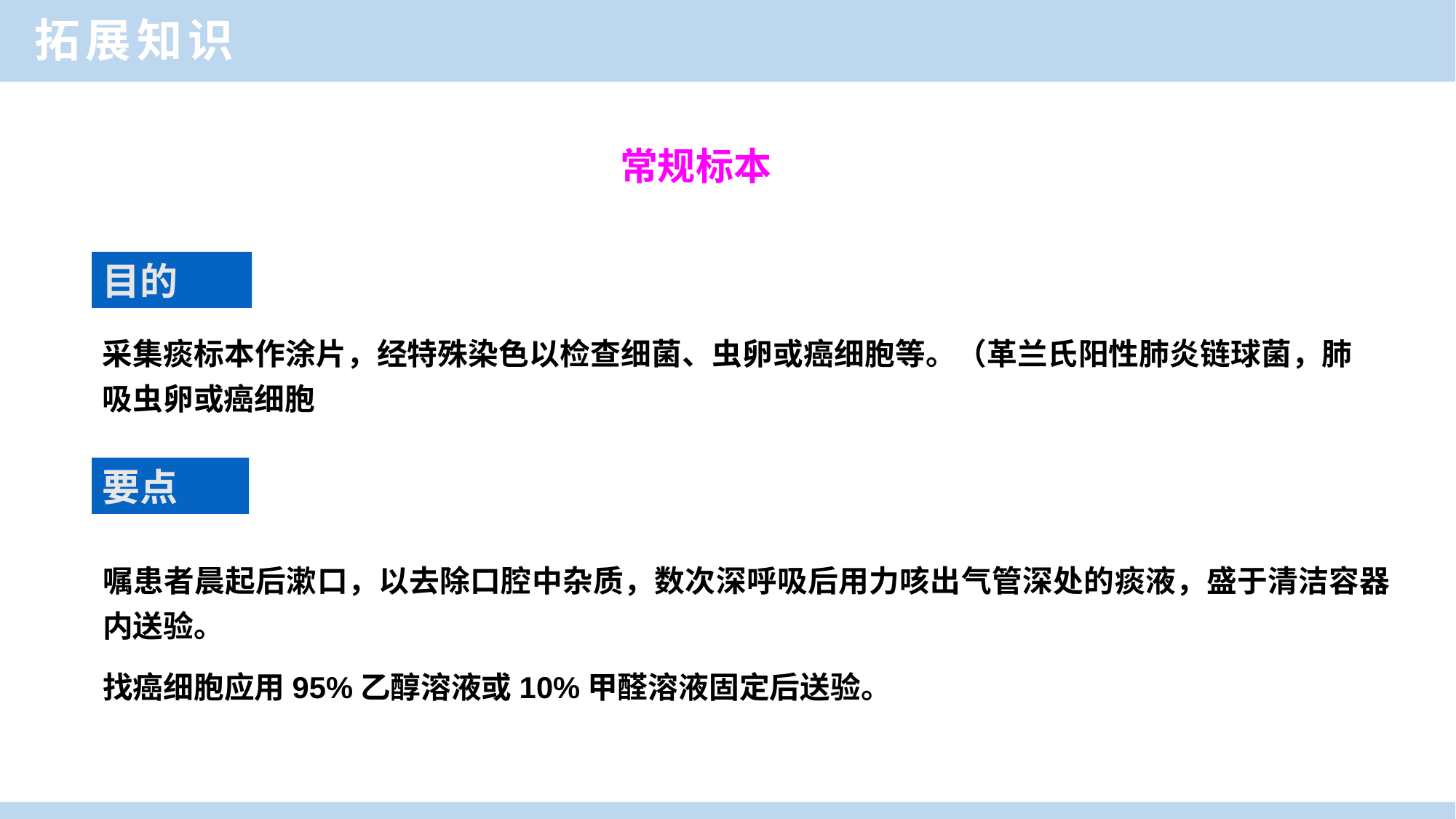

拓展知识
常规标本
目的
采集痰标本作涂片，经特殊染色以检查细菌、虫卵或癌细胞等。（革兰氏阳性肺炎链球菌，肺吸虫卵或癌细胞 ）
要点
嘱患者晨起后漱口，以去除口腔中杂质，数次深呼吸后用力咳出气管深处的痰液，盛于清洁容器内送验。
找癌细胞应用95%乙醇溶液或10%甲醛溶液固定后送验。